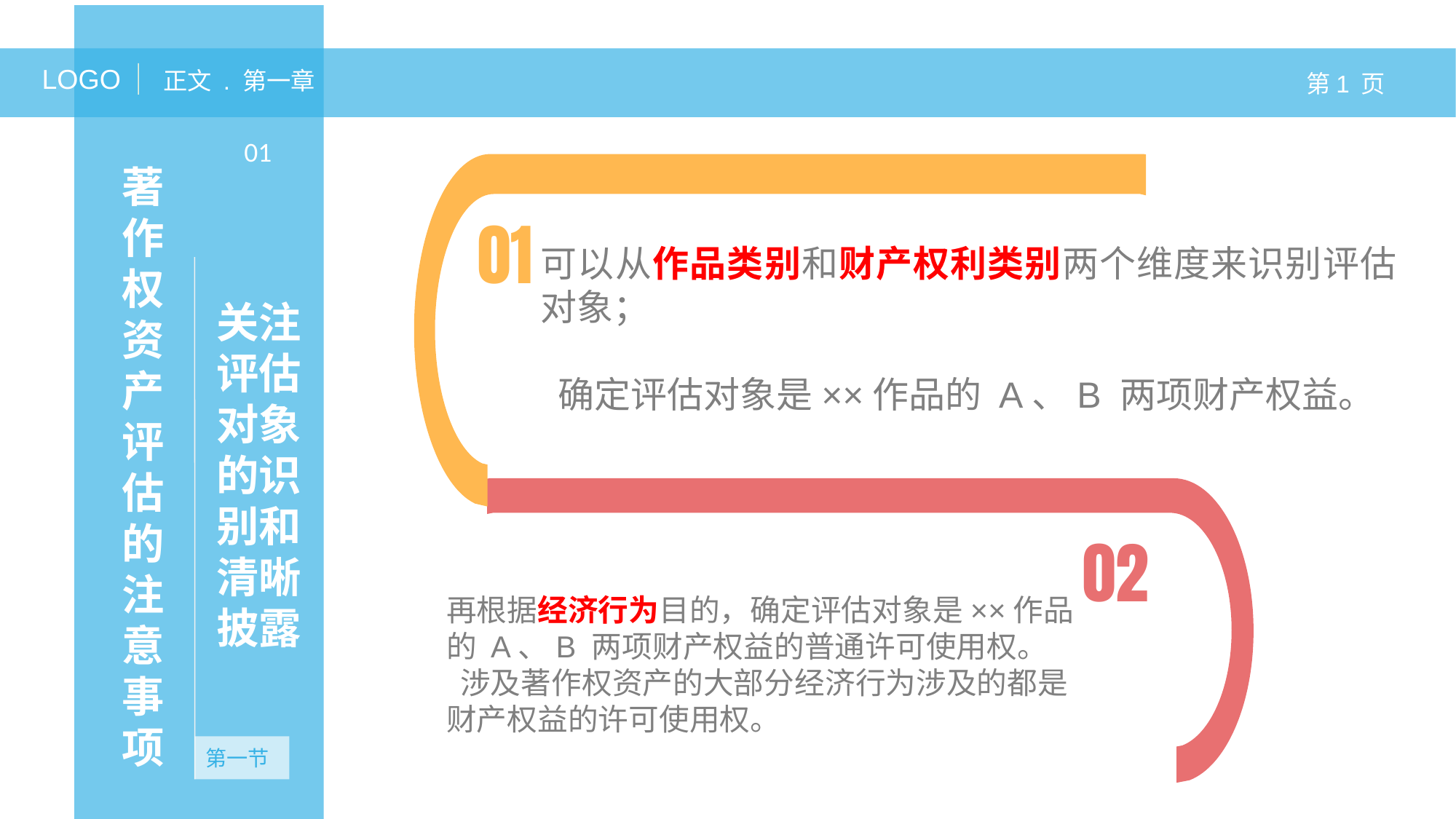

LOGO
正文 . 第一章

第1 页
01
著作权资产评估的注意事项

关注评估对象的识别和清晰披露
01
可以从作品类别和财产权利类别两个维度来识别评估对象；

 确定评估对象是××作品的 A、B 两项财产权益。

01
内容说明
内容说明

03
内容说明
内容说明

02
再根据经济行为目的，确定评估对象是××作品的 A、B 两项财产权益的普通许可使用权。
 涉及著作权资产的大部分经济行为涉及的都是财产权益的许可使用权。
第一节